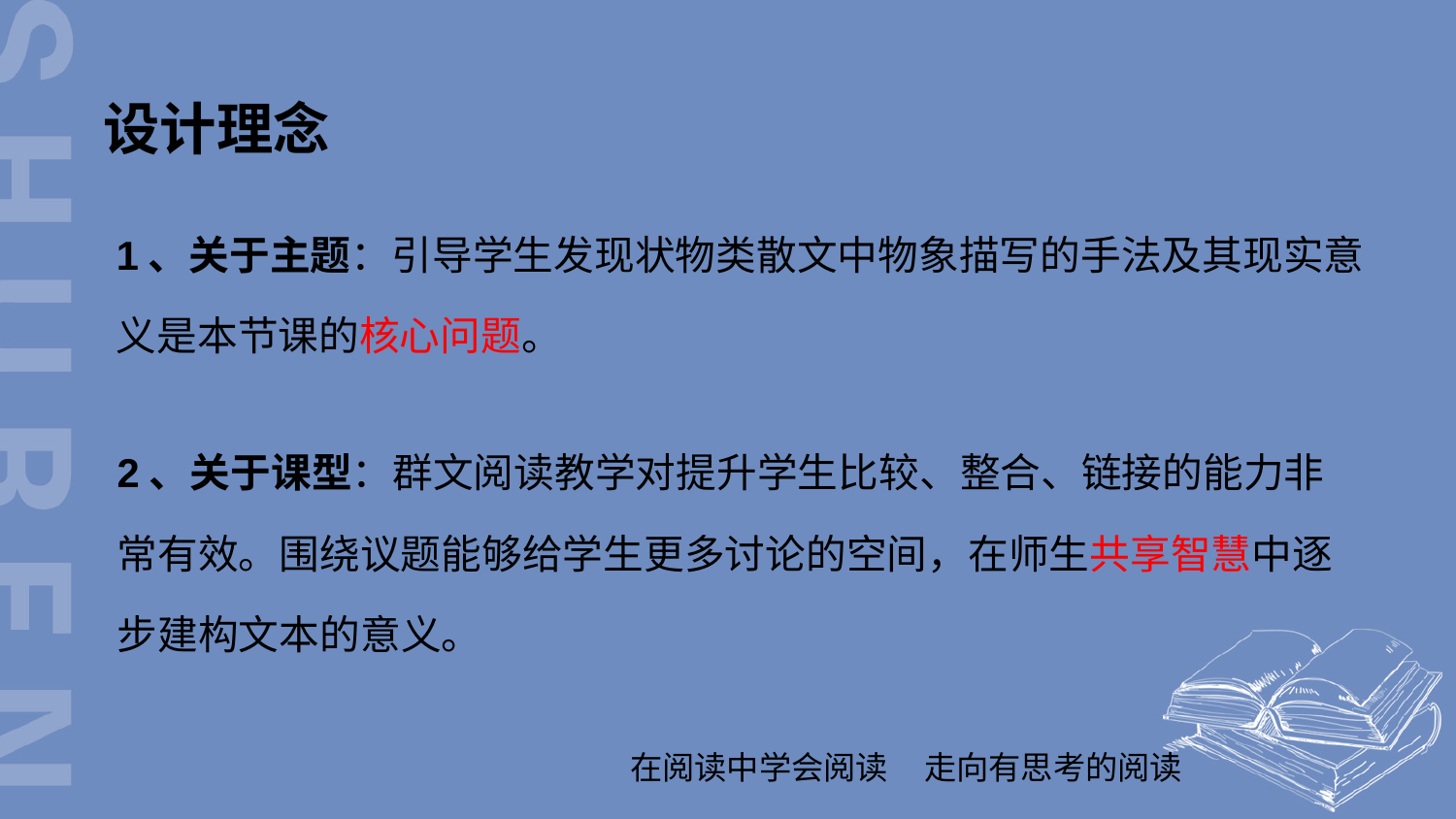

设计理念
1、关于主题：引导学生发现状物类散文中物象描写的手法及其现实意义是本节课的核心问题。
2、关于课型：群文阅读教学对提升学生比较、整合、链接的能力非常有效。围绕议题能够给学生更多讨论的空间，在师生共享智慧中逐步建构文本的意义。